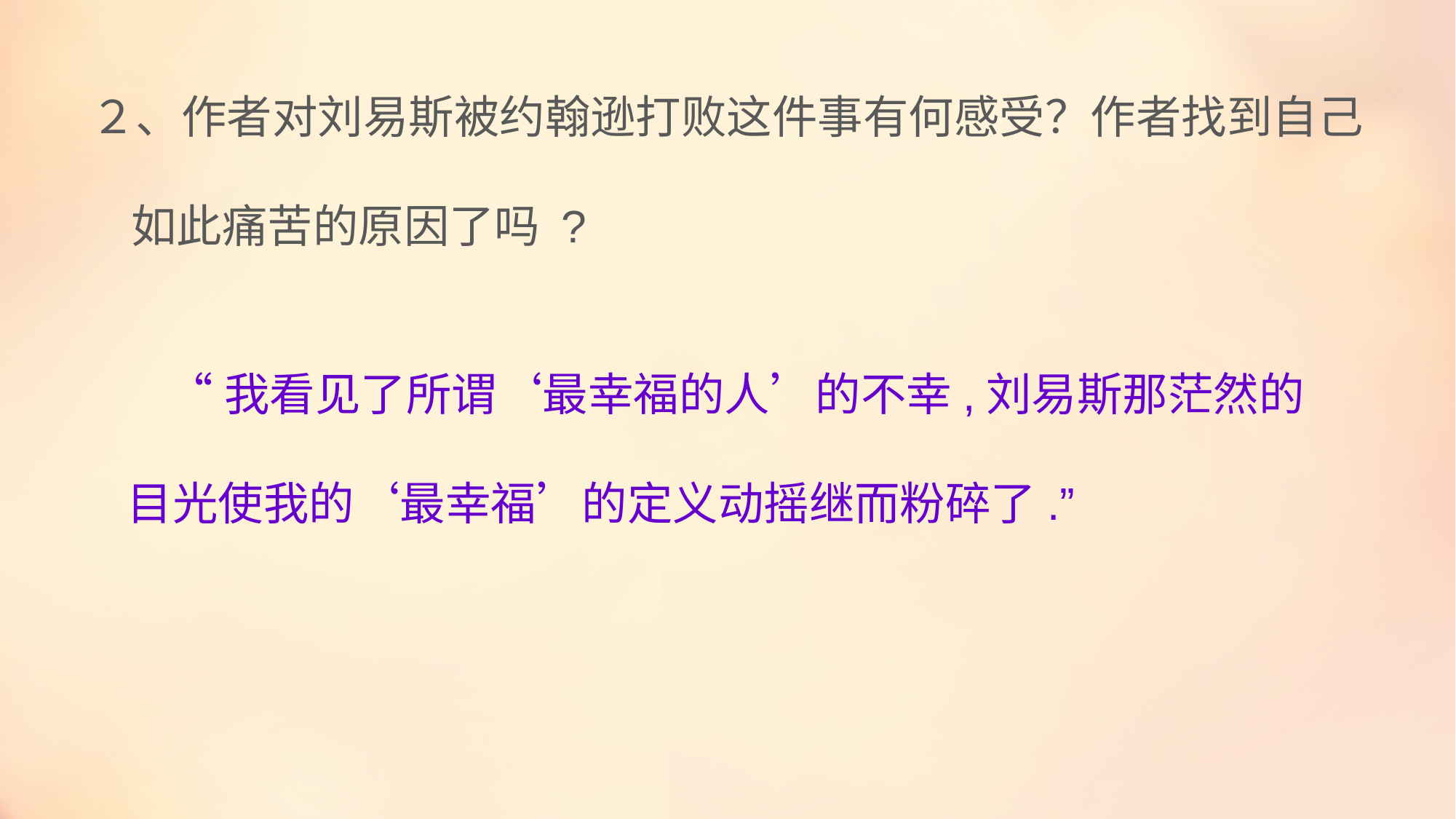

２、作者对刘易斯被约翰逊打败这件事有何感受？作者找到自己
    如此痛苦的原因了吗 ?
    “我看见了所谓‘最幸福的人’的不幸,刘易斯那茫然的目光使我的‘最幸福’的定义动摇继而粉碎了.”